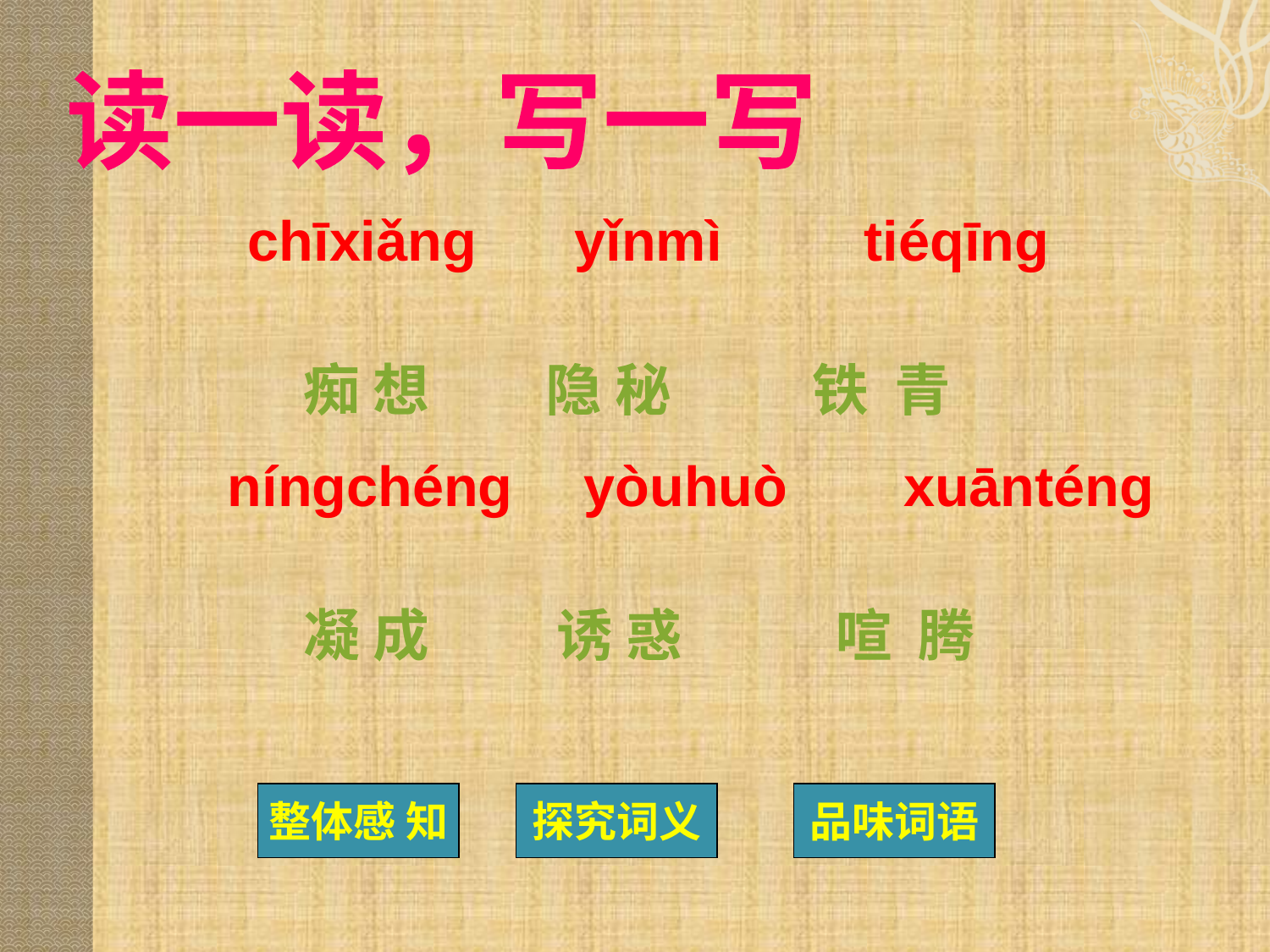

读一读，写一写
   chīxiǎng           yǐnmì                tiéqīng

       痴 想         隐 秘           铁  青
   níngchéng        yòuhuò             xuānténg

       凝 成          诱 惑            喧  腾
整体感 知
探究词义
品味词语